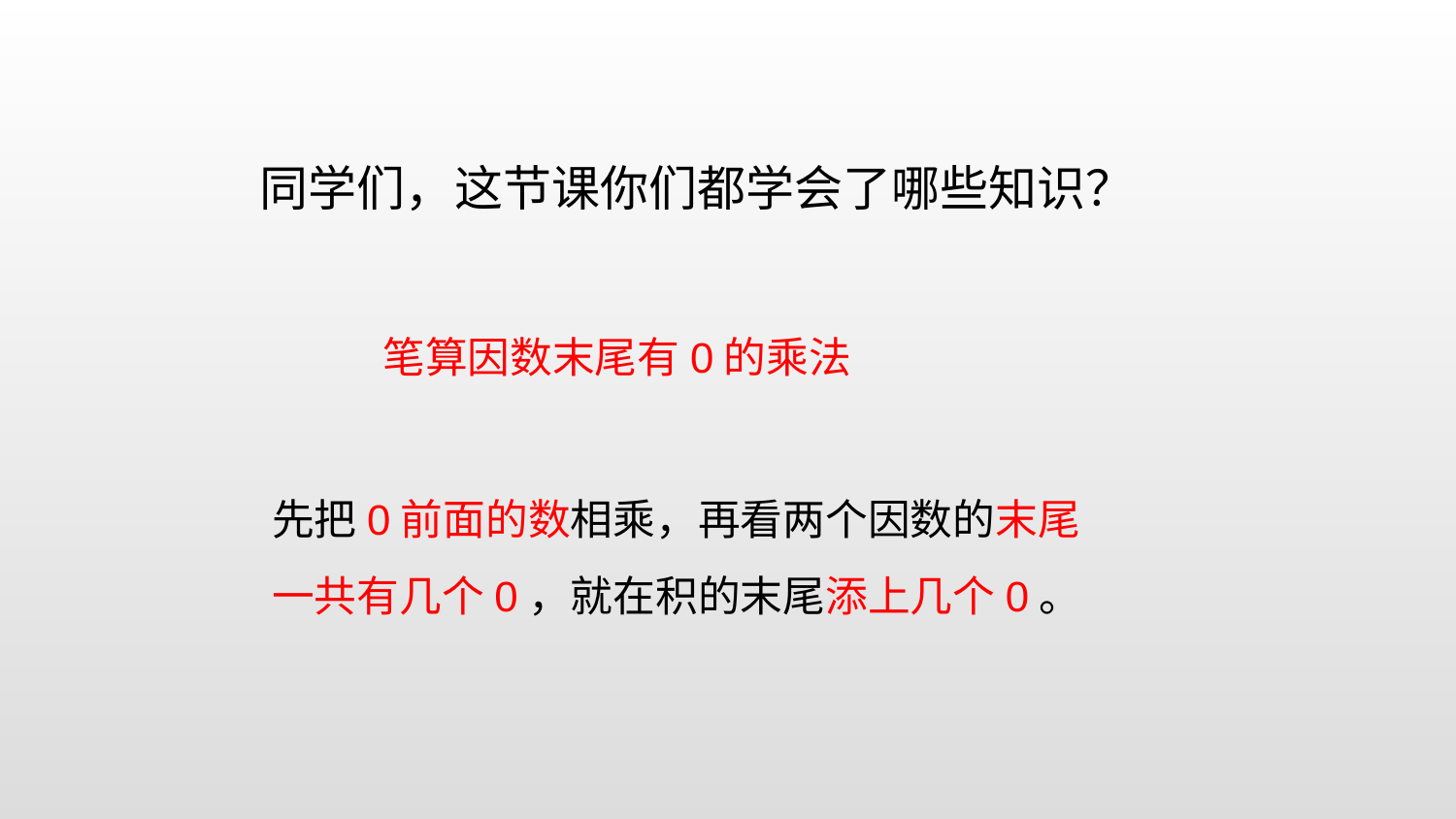

同学们，这节课你们都学会了哪些知识？
笔算因数末尾有0的乘法
先把0前面的数相乘，再看两个因数的末尾一共有几个0，就在积的末尾添上几个0。